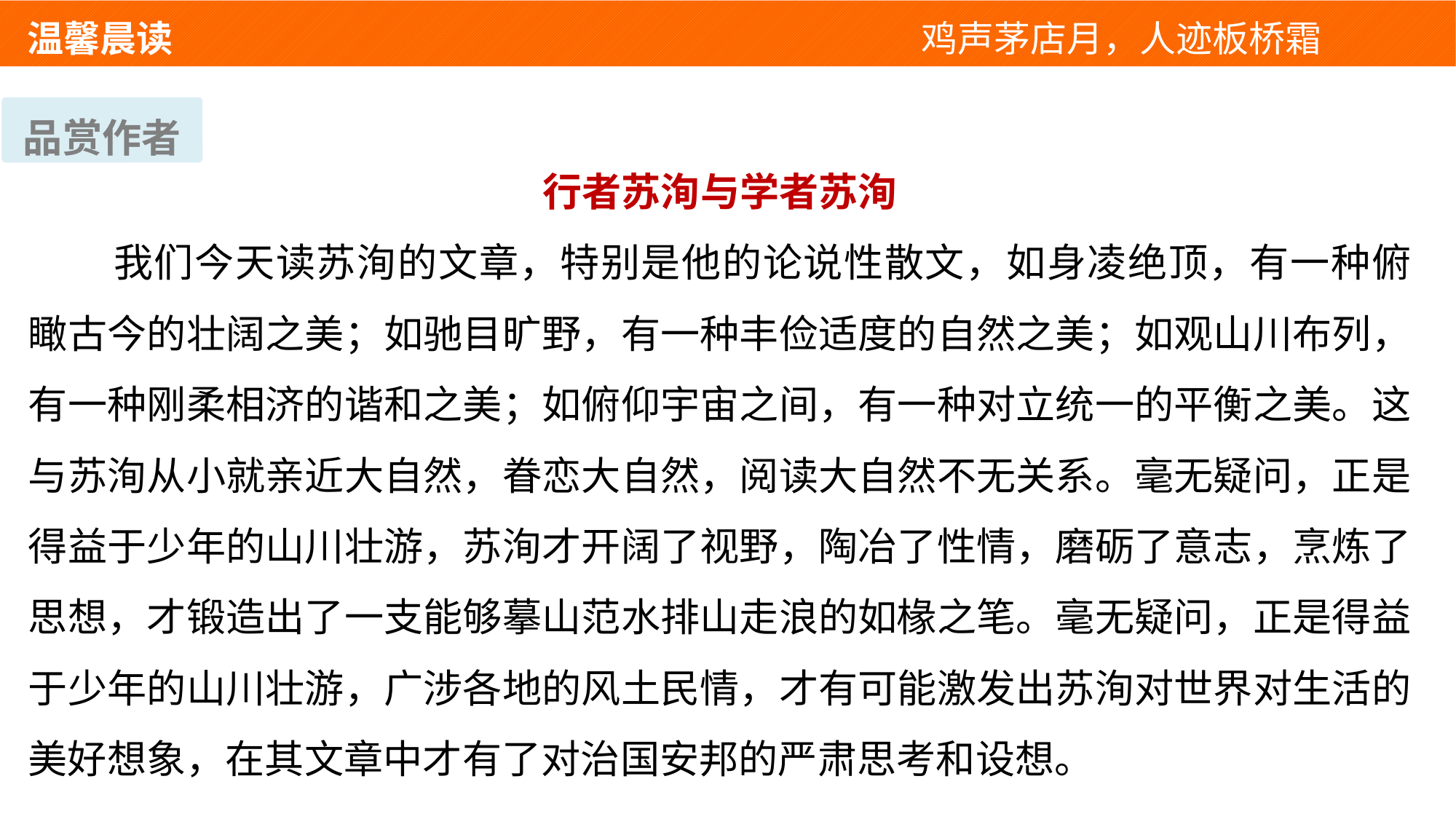

温馨晨读                                     　 　　　　　　　　　　　鸡声茅店月，人迹板桥霜
品赏作者
行者苏洵与学者苏洵
我们今天读苏洵的文章，特别是他的论说性散文，如身凌绝顶，有一种俯瞰古今的壮阔之美；如驰目旷野，有一种丰俭适度的自然之美；如观山川布列，有一种刚柔相济的谐和之美；如俯仰宇宙之间，有一种对立统一的平衡之美。这与苏洵从小就亲近大自然，眷恋大自然，阅读大自然不无关系。毫无疑问，正是得益于少年的山川壮游，苏洵才开阔了视野，陶冶了性情，磨砺了意志，烹炼了思想，才锻造出了一支能够摹山范水排山走浪的如椽之笔。毫无疑问，正是得益于少年的山川壮游，广涉各地的风土民情，才有可能激发出苏洵对世界对生活的美好想象，在其文章中才有了对治国安邦的严肃思考和设想。